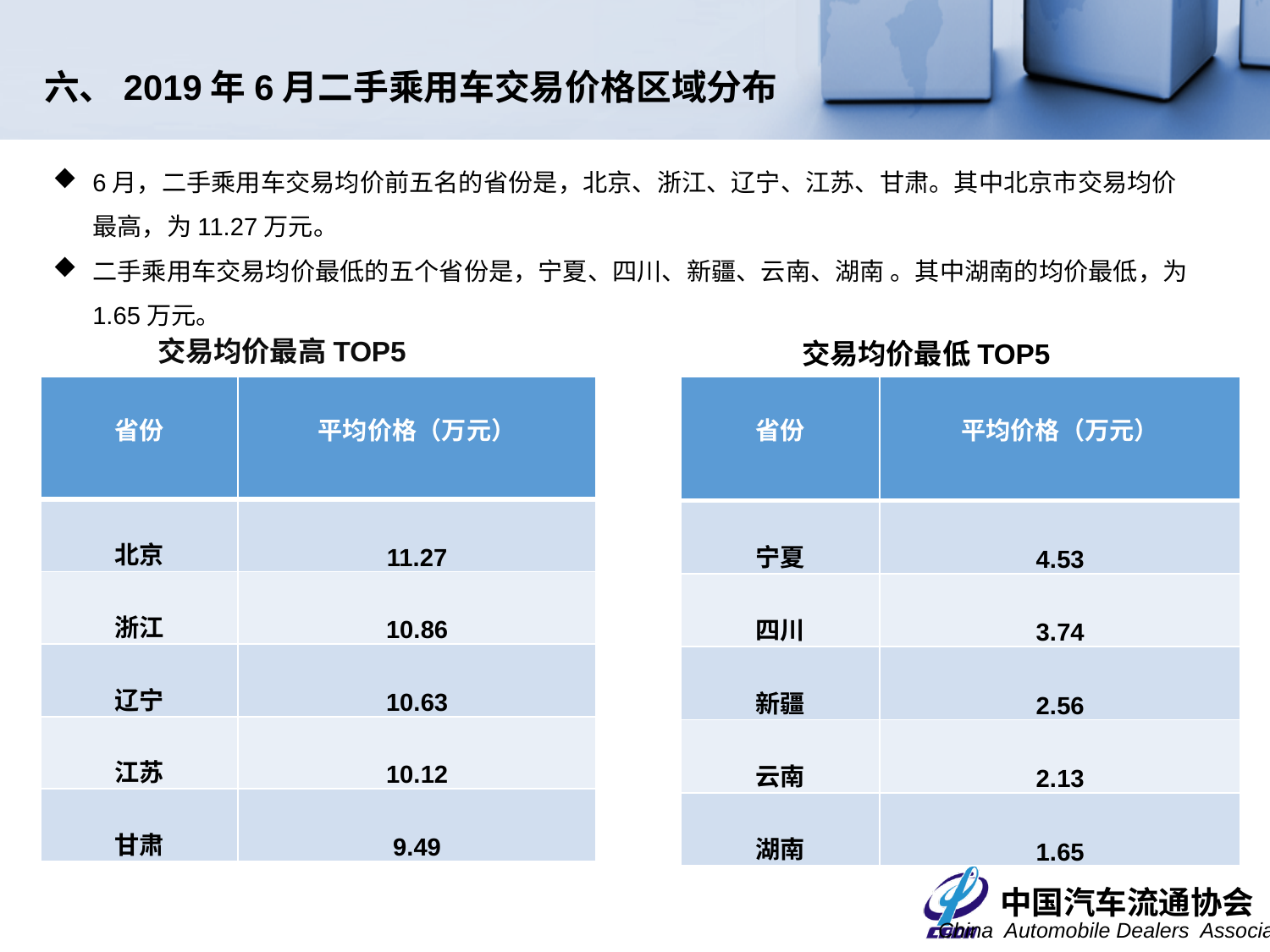

六、2019年6月二手乘用车交易价格区域分布
6月，二手乘用车交易均价前五名的省份是，北京、浙江、辽宁、江苏、甘肃。其中北京市交易均价最高，为11.27万元。
二手乘用车交易均价最低的五个省份是，宁夏、四川、新疆、云南、湖南 。其中湖南的均价最低，为1.65万元。
交易均价最高TOP5
交易均价最低TOP5
| 省份 | 平均价格（万元） |
| --- | --- |
| 宁夏 | 4.53 |
| 四川 | 3.74 |
| 新疆 | 2.56 |
| 云南 | 2.13 |
| 湖南 | 1.65 |
| 省份 | 平均价格（万元） |
| --- | --- |
| 北京 | 11.27 |
| 浙江 | 10.86 |
| 辽宁 | 10.63 |
| 江苏 | 10.12 |
| 甘肃 | 9.49 |